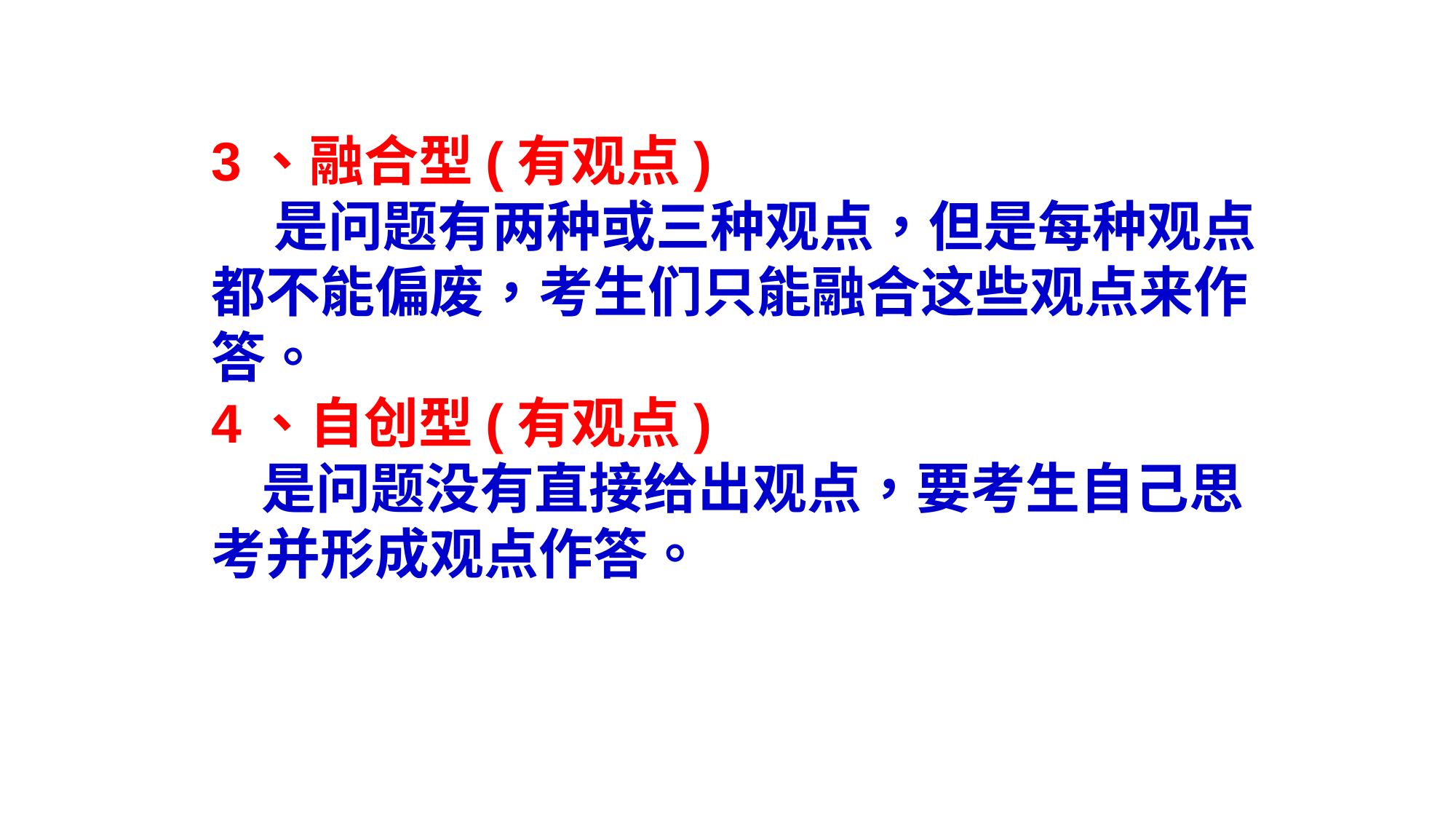

3、融合型(有观点)
    是问题有两种或三种观点，但是每种观点都不能偏废，考生们只能融合这些观点来作答。
4、自创型(有观点)
   是问题没有直接给出观点，要考生自己思考并形成观点作答。